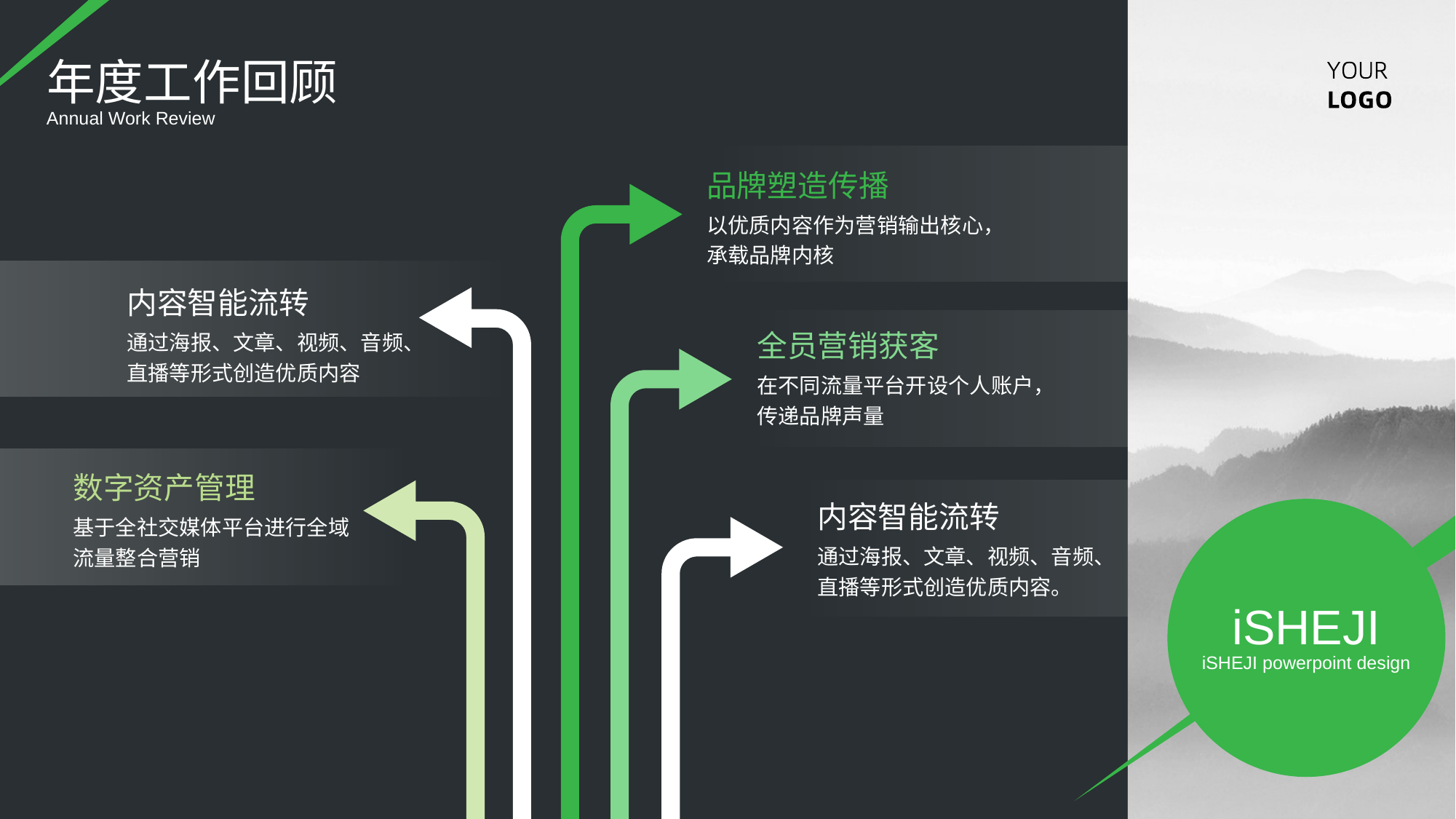

年度工作回顾

Annual Work Review

品牌塑造传播

以优质内容作为营销输出核心，承载品牌内核

内容智能流转

通过海报、文章、视频、音频、直播等形式创造优质内容
全员营销获客

在不同流量平台开设个人账户，传递品牌声量

数字资产管理

内容智能流转

基于全社交媒体平台进行全域流量整合营销

通过海报、文章、视频、音频、直播等形式创造优质内容。
iSHEJI
iSHEJI powerpoint design